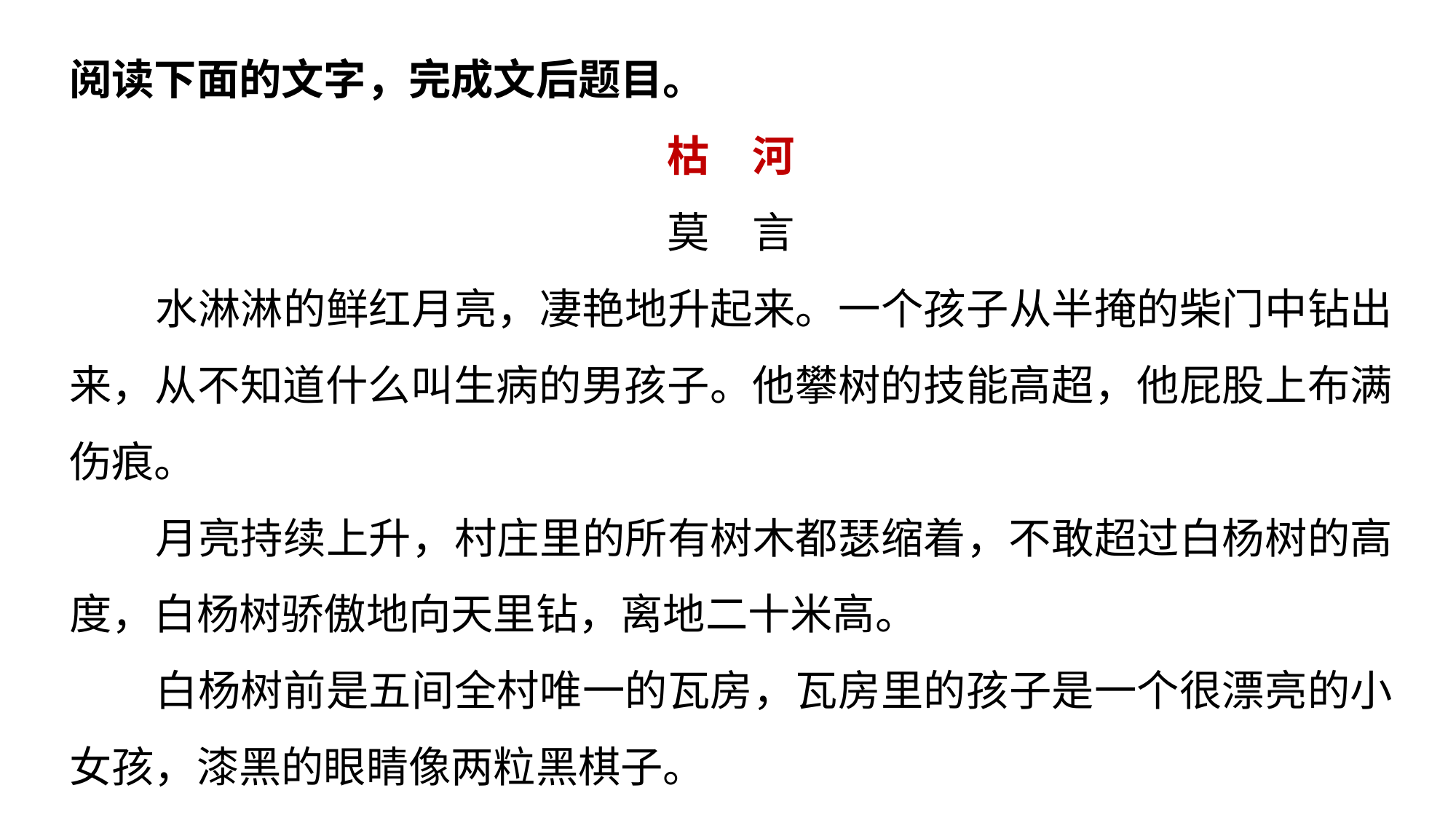

阅读下面的文字，完成文后题目。
枯　河
莫　言
水淋淋的鲜红月亮，凄艳地升起来。一个孩子从半掩的柴门中钻出来，从不知道什么叫生病的男孩子。他攀树的技能高超，他屁股上布满伤痕。
月亮持续上升，村庄里的所有树木都瑟缩着，不敢超过白杨树的高度，白杨树骄傲地向天里钻，离地二十米高。
白杨树前是五间全村唯一的瓦房，瓦房里的孩子是一个很漂亮的小女孩，漆黑的眼睛像两粒黑棋子。